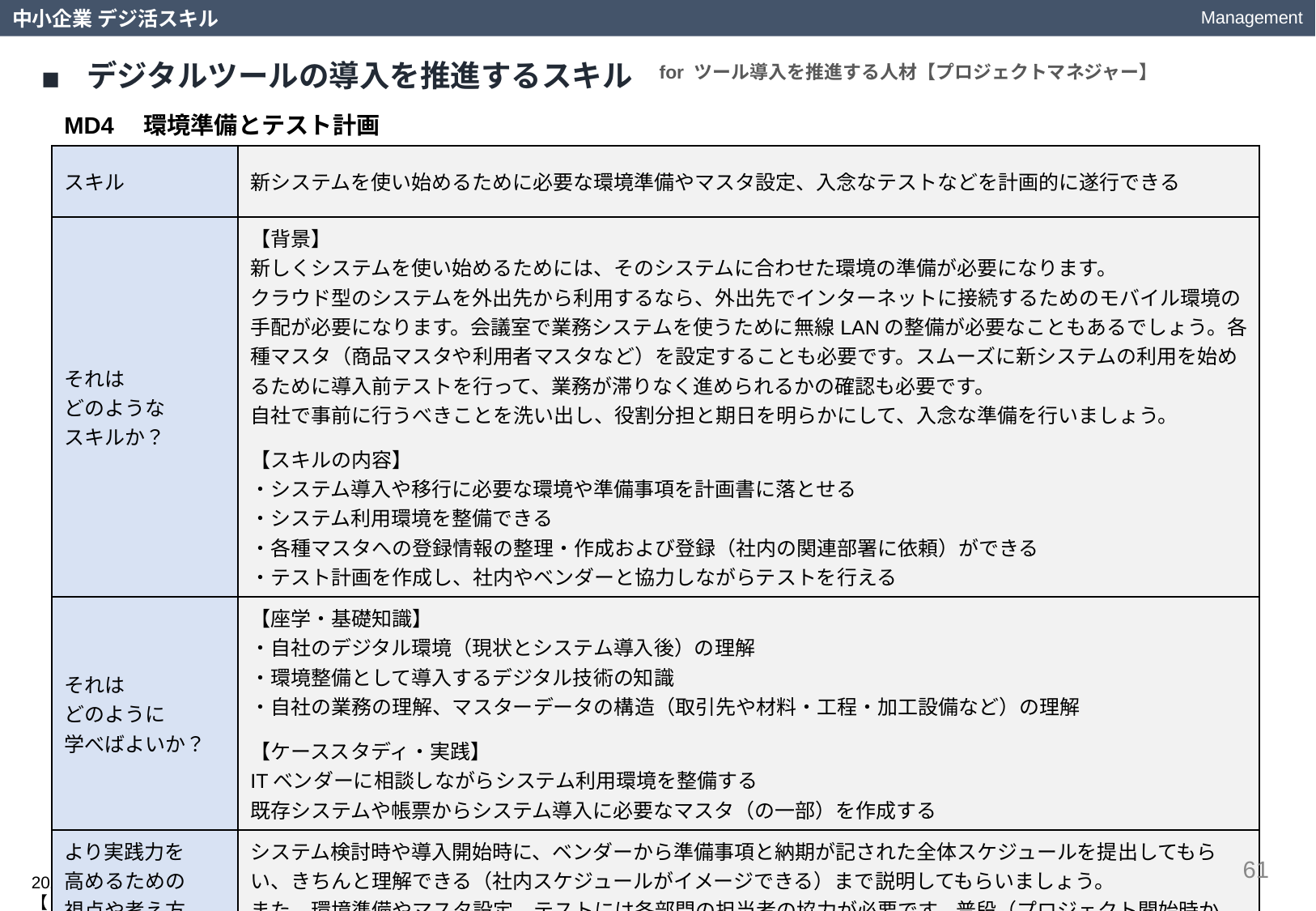

Management
中小企業 デジ活スキル
デジタルツールの導入を推進するスキル
for ツール導入を推進する人材【プロジェクトマネジャー】
MD4　環境準備とテスト計画
| スキル | 新システムを使い始めるために必要な環境準備やマスタ設定、入念なテストなどを計画的に遂行できる |
| --- | --- |
| それは どのような スキルか？ | 【背景】 新しくシステムを使い始めるためには、そのシステムに合わせた環境の準備が必要になります。 クラウド型のシステムを外出先から利用するなら、外出先でインターネットに接続するためのモバイル環境の手配が必要になります。会議室で業務システムを使うために無線LANの整備が必要なこともあるでしょう。各種マスタ（商品マスタや利用者マスタなど）を設定することも必要です。スムーズに新システムの利用を始めるために導入前テストを行って、業務が滞りなく進められるかの確認も必要です。 自社で事前に行うべきことを洗い出し、役割分担と期日を明らかにして、入念な準備を行いましょう。 【スキルの内容】 ・システム導入や移行に必要な環境や準備事項を計画書に落とせる ・システム利用環境を整備できる ・各種マスタへの登録情報の整理・作成および登録（社内の関連部署に依頼）ができる ・テスト計画を作成し、社内やベンダーと協力しながらテストを行える |
| それは どのように 学べばよいか？ | 【座学・基礎知識】 ・自社のデジタル環境（現状とシステム導入後）の理解 ・環境整備として導入するデジタル技術の知識 ・自社の業務の理解、マスターデータの構造（取引先や材料・工程・加工設備など）の理解 【ケーススタディ・実践】 ITベンダーに相談しながらシステム利用環境を整備する 既存システムや帳票からシステム導入に必要なマスタ（の一部）を作成する |
| より実践力を 高めるための 視点や考え方は？ | システム検討時や導入開始時に、ベンダーから準備事項と納期が記された全体スケジュールを提出してもらい、きちんと理解できる（社内スケジュールがイメージできる）まで説明してもらいましょう。 また、環境準備やマスタ設定、テストには各部門の担当者の協力が必要です。普段（プロジェクト開始時から）、前向きに協力してもらえる関係を築いておきましょう。 |
61